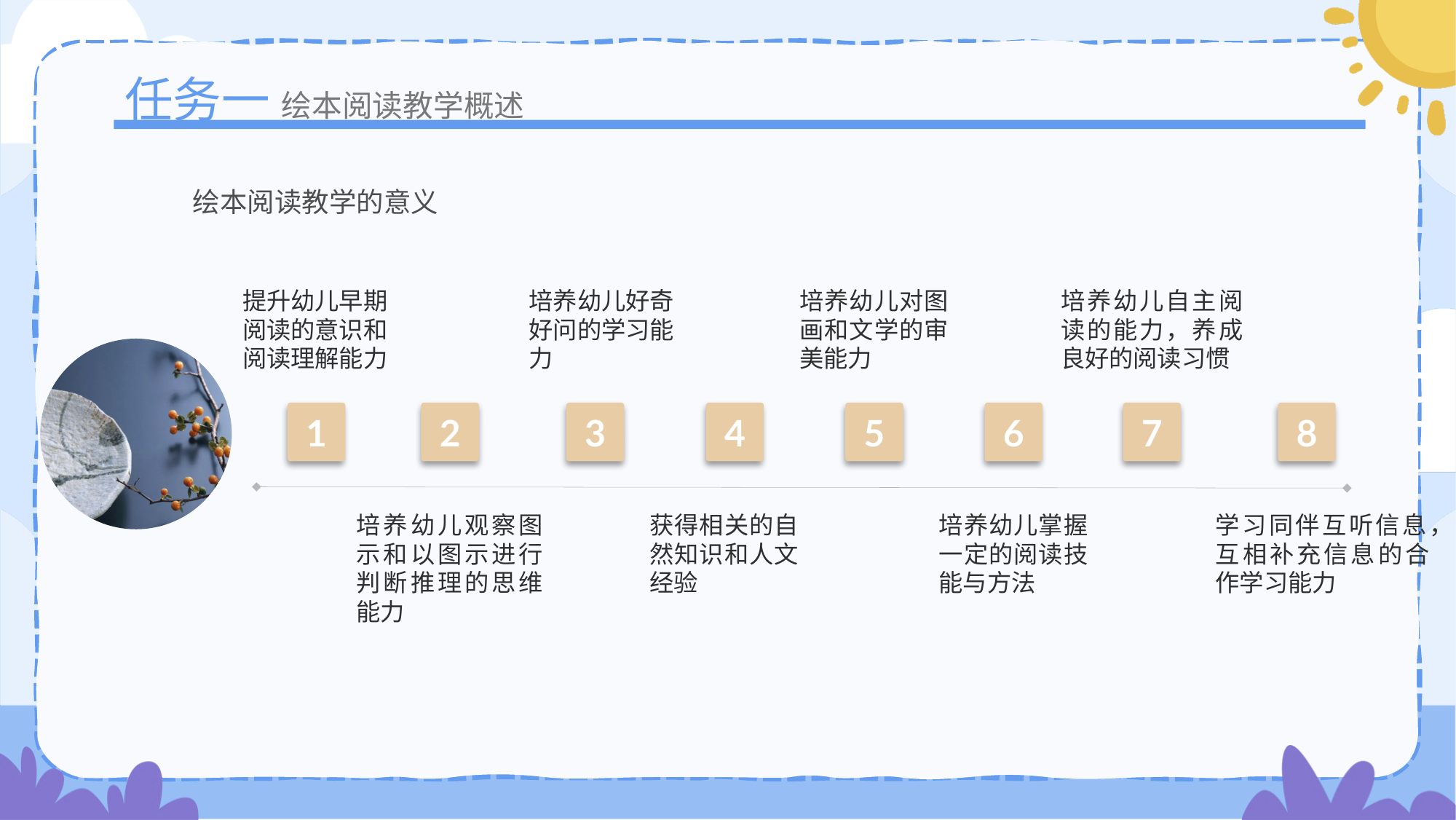

任务一
绘本阅读教学概述

绘本阅读教学的意义
培养幼儿自主阅读的能力，养成良好的阅读习惯
培养幼儿对图画和文学的审美能力
提升幼儿早期阅读的意识和阅读理解能力
培养幼儿好奇好问的学习能力

1
2
3
4
5
6
7
8
培养幼儿观察图示和以图示进行判断推理的思维能力
学习同伴互听信息，互相补充信息的合作学习能力
获得相关的自然知识和人文经验
培养幼儿掌握一定的阅读技能与方法